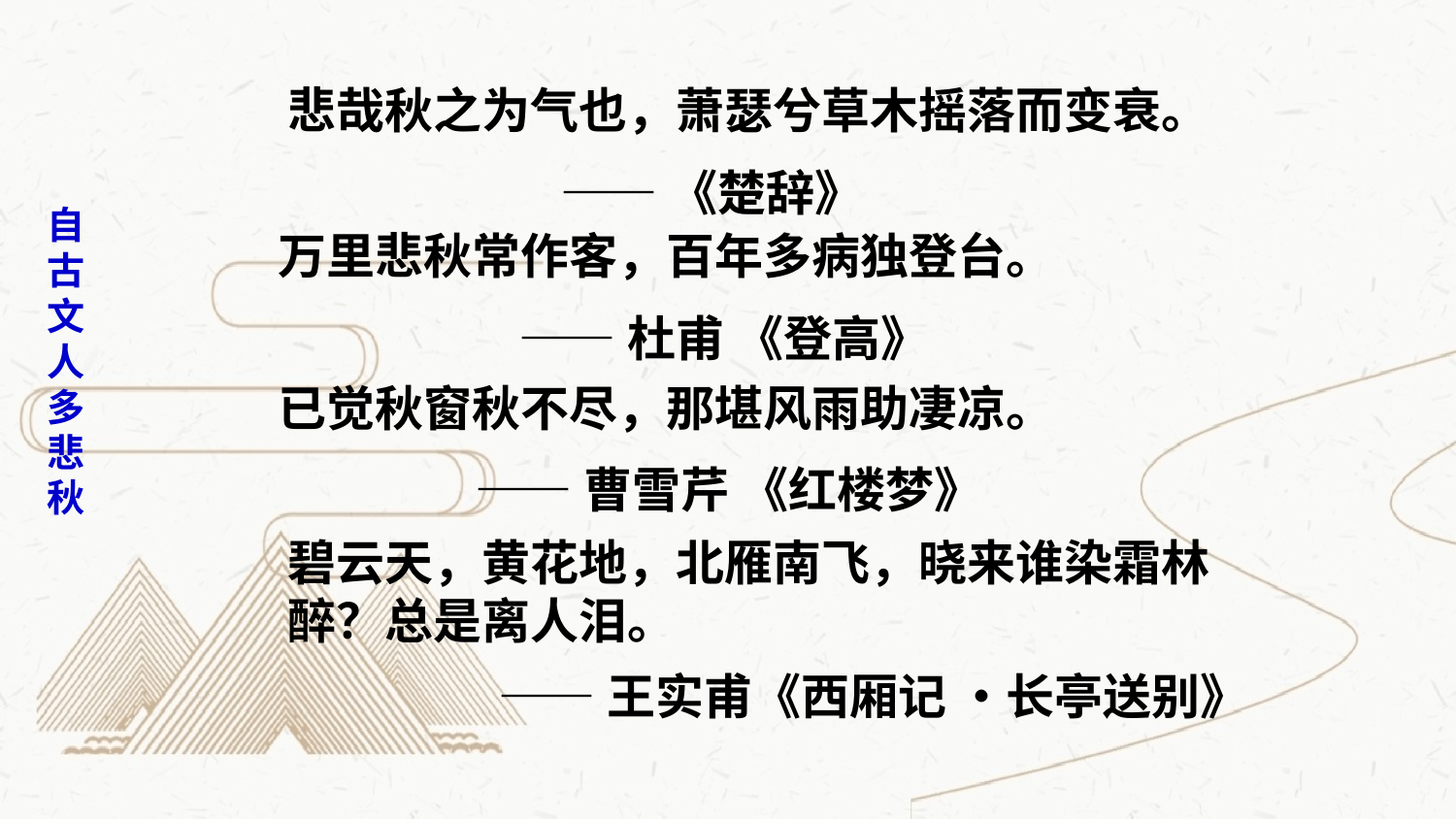

# 自 古 文 人 多 悲 秋
悲哉秋之为气也，萧瑟兮草木摇落而变衰。
                         ——《楚辞》

万里悲秋常作客，百年多病独登台。
                      ——杜甫 《登高》

已觉秋窗秋不尽，那堪风雨助凄凉。
                  ——曹雪芹 《红楼梦》

碧云天，黄花地，北雁南飞，晓来谁染霜林醉？总是离人泪。

——王实甫《西厢记 •长亭送别》